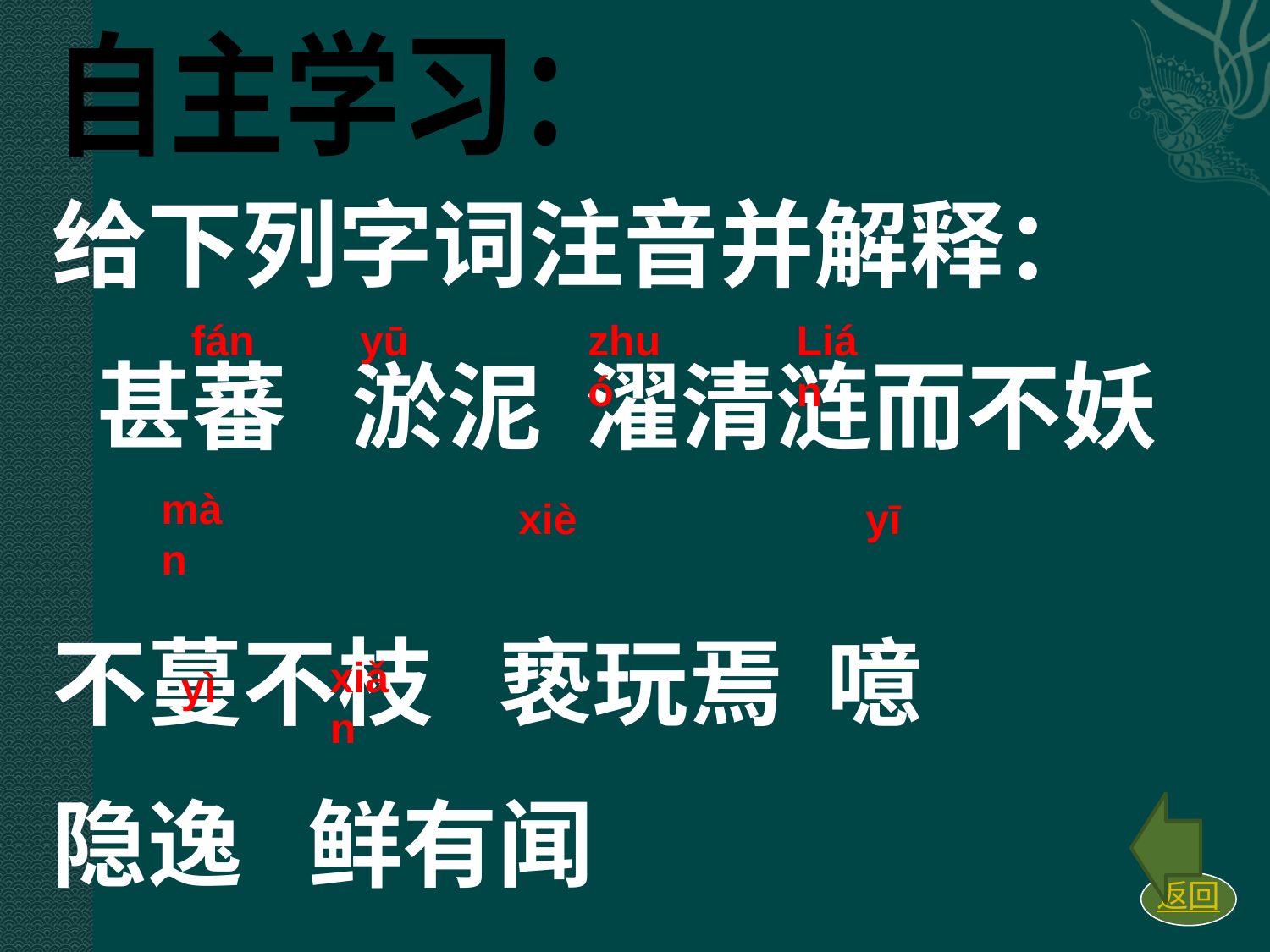

自主学习：
给下列字词注音并解释：
 甚蕃   淤泥  濯清涟而不妖
不蔓不枝   亵玩焉  噫
隐逸   鲜有闻
fán
yū
zhuó
Lián
màn
xiè
yī
xiǎn
yì

返回